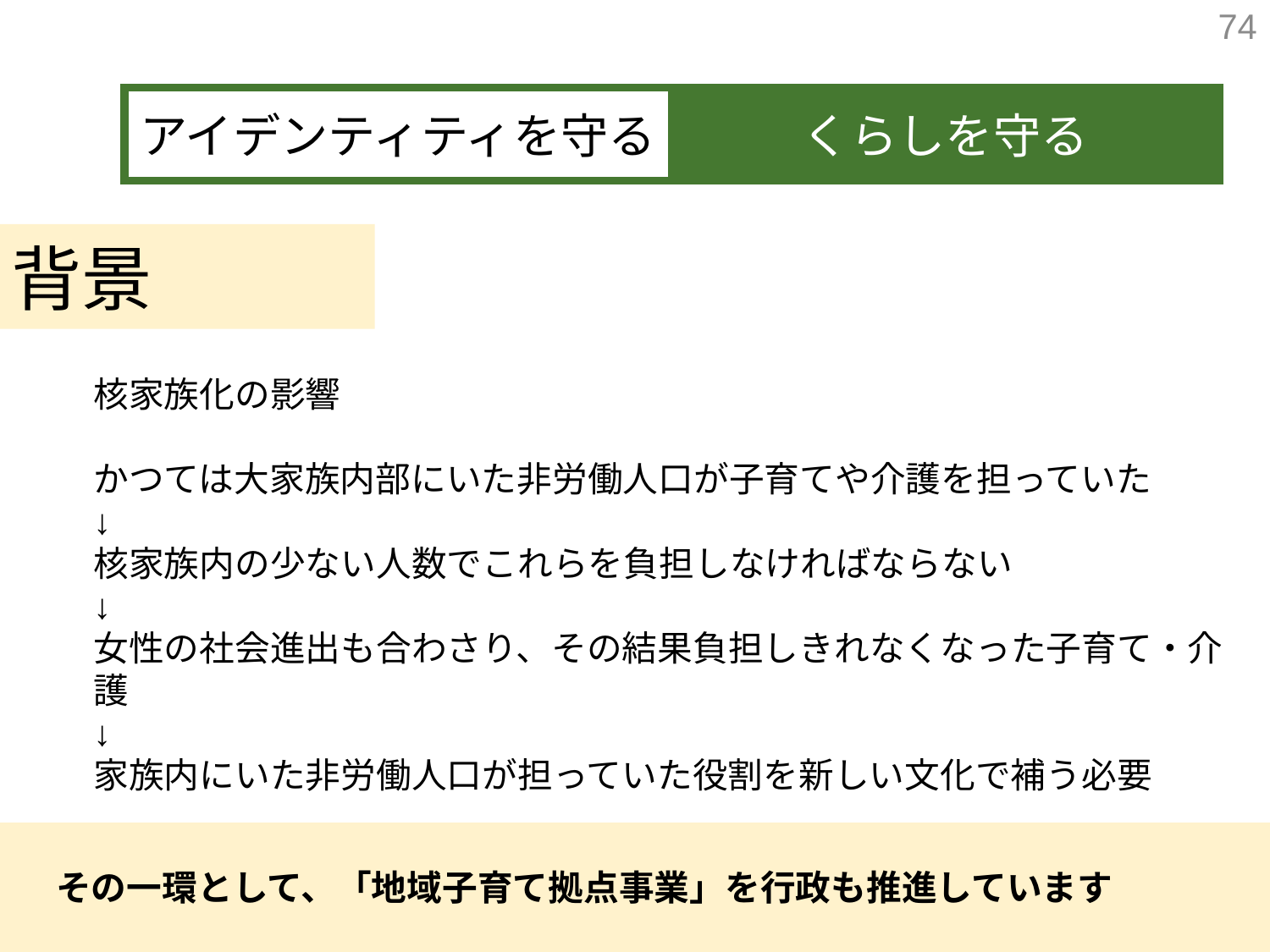

74
アイデンティティを守る
くらしを守る
背景
核家族化の影響

かつては大家族内部にいた非労働人口が子育てや介護を担っていた
↓
核家族内の少ない人数でこれらを負担しなければならない
↓
女性の社会進出も合わさり、その結果負担しきれなくなった子育て・介護
↓
家族内にいた非労働人口が担っていた役割を新しい文化で補う必要

その一環として、「地域子育て拠点事業」を行政も推進しています